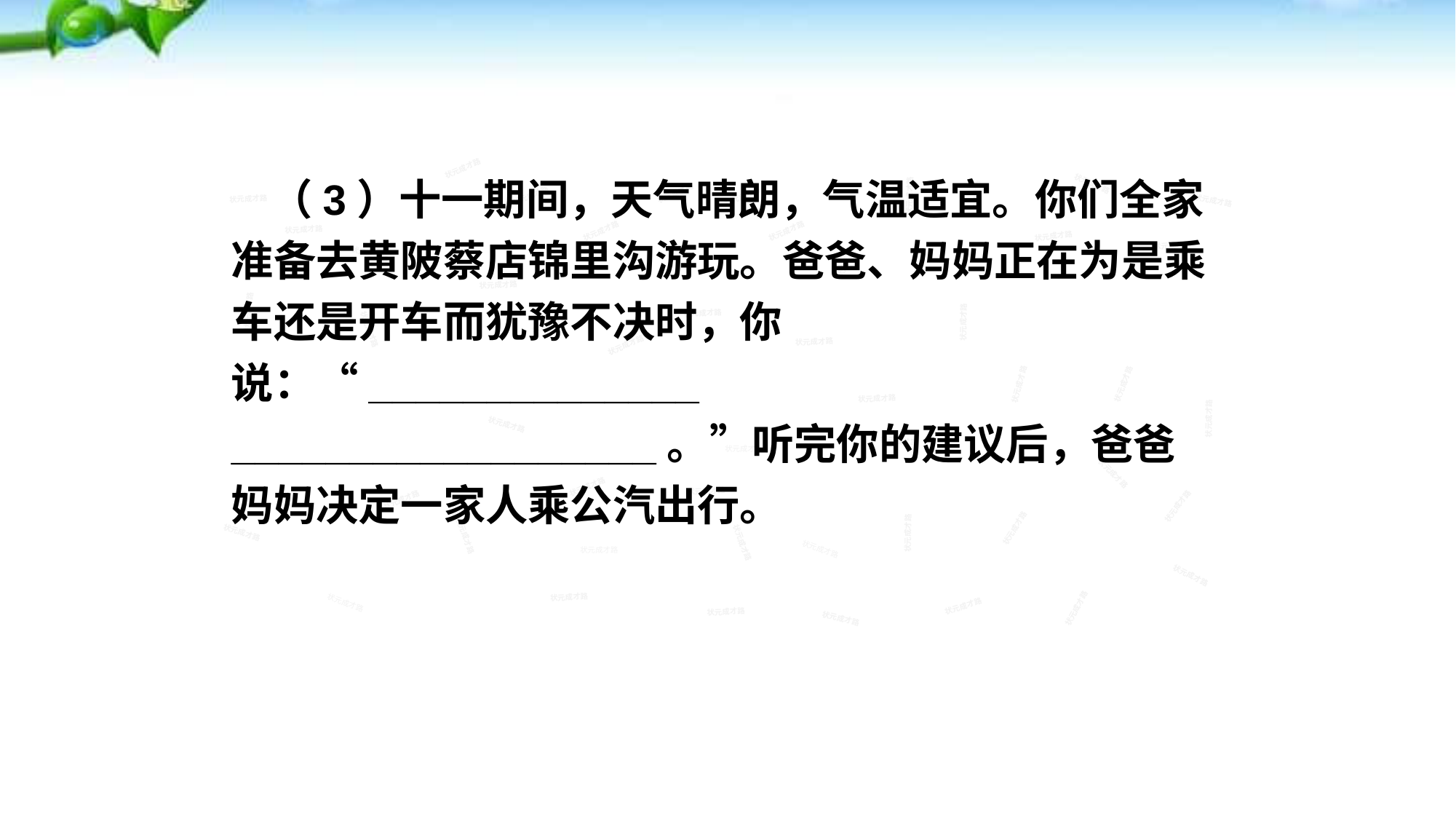

（3）十一期间，天气晴朗，气温适宜。你们全家准备去黄陂蔡店锦里沟游玩。爸爸、妈妈正在为是乘车还是开车而犹豫不决时，你说：“______________
__________________。”听完你的建议后，爸爸妈妈决定一家人乘公汽出行。
状元成才路
状元成才路
状元成才路
状元成才路
状元成才路
状元成才路
状元成才路
状元成才路
状元成才路
状元成才路
状元成才路
状元成才路
状元成才路
状元成才路
状元成才路
状元成才路
状元成才路
状元成才路
状元成才路
状元成才路
状元成才路
状元成才路
状元成才路
状元成才路
状元成才路
状元成才路
状元成才路
状元成才路
状元成才路
状元成才路
状元成才路
状元成才路
状元成才路
状元成才路
状元成才路
状元成才路
状元成才路
状元成才路
状元成才路
状元成才路
状元成才路
状元成才路
状元成才路
状元成才路
状元成才路
状元成才路
状元成才路
状元成才路
状元成才路
状元成才路
状元成才路
状元成才路
状元成才路
状元成才路
状元成才路
状元成才路
状元成才路
状元成才路
状元成才路
状元成才路
状元成才路
状元成才路
状元成才路
状元成才路
状元成才路
状元成才路
状元成才路
状元成才路
状元成才路
状元成才路
状元成才路
状元成才路
状元成才路
状元成才路
状元成才路
状元成才路
状元成才路
状元成才路
状元成才路
状元成才路
状元成才路
状元成才路
状元成才路
状元成才路
状元成才路
状元成才路
状元成才路
状元成才路
状元成才路
状元成才路
状元成才路
状元成才路
状元成才路
状元成才路
状元成才路
状元成才路
状元成才路
状元成才路
状元成才路
状元成才路